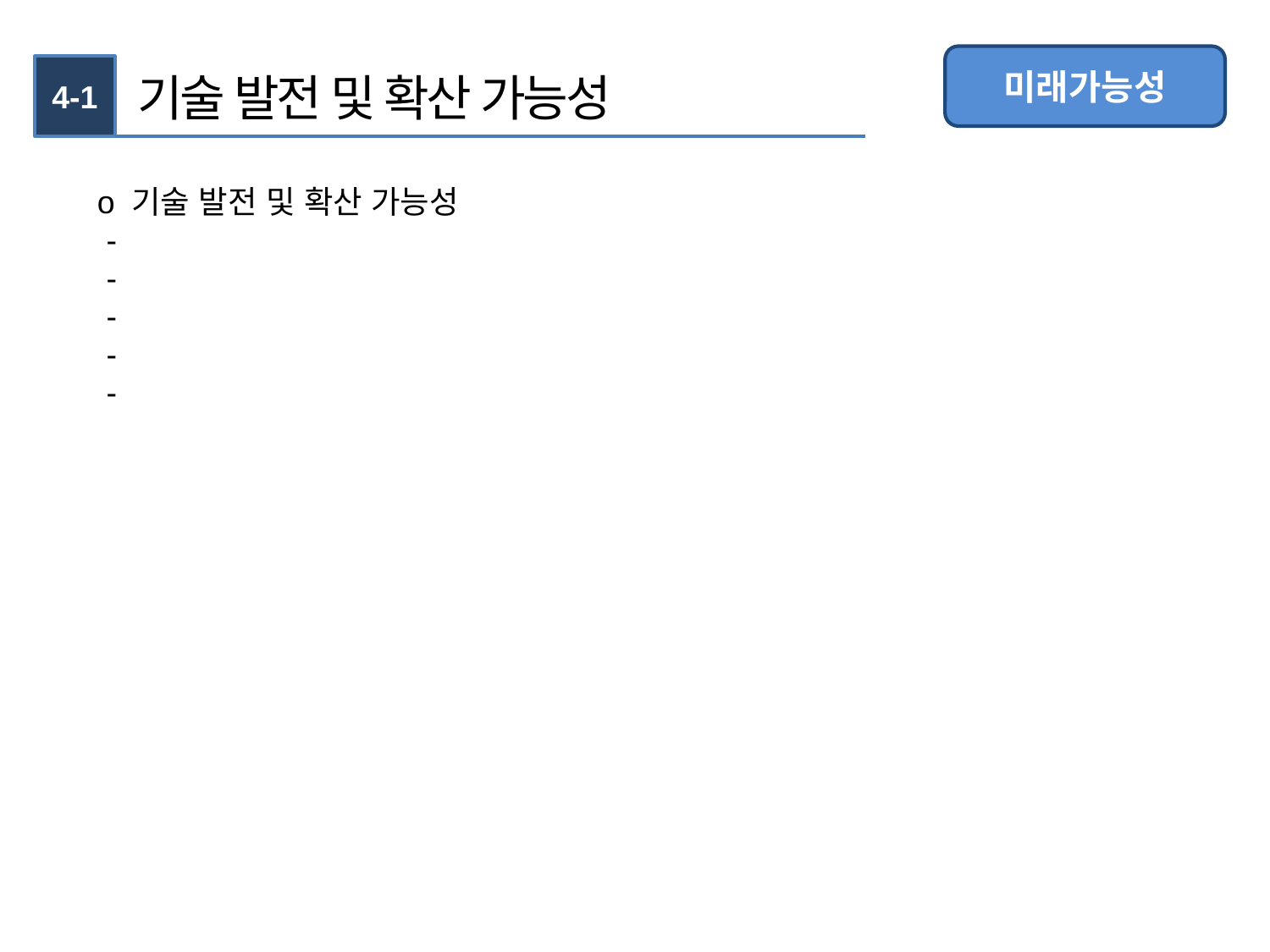

미래가능성
4-1
기술 발전 및 확산 가능성
o 기술 발전 및 확산 가능성
 -
 -
 -
 -
 -